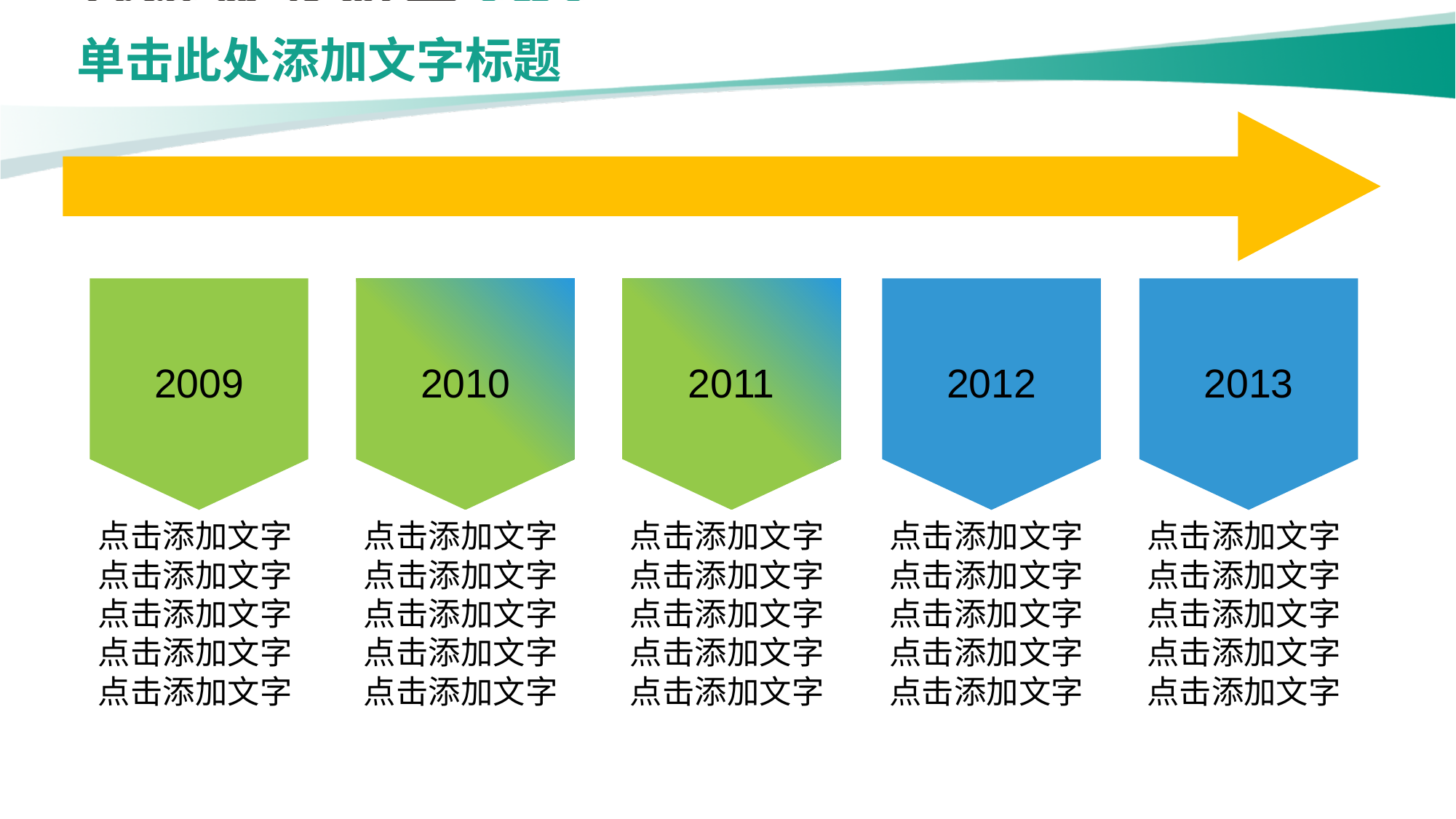

2009
2010
2011
2012
2013
点击添加文字
点击添加文字
点击添加文字
点击添加文字
点击添加文字
点击添加文字
点击添加文字
点击添加文字
点击添加文字
点击添加文字
点击添加文字
点击添加文字
点击添加文字
点击添加文字
点击添加文字
点击添加文字
点击添加文字
点击添加文字
点击添加文字
点击添加文字
点击添加文字
点击添加文字
点击添加文字
点击添加文字
点击添加文字